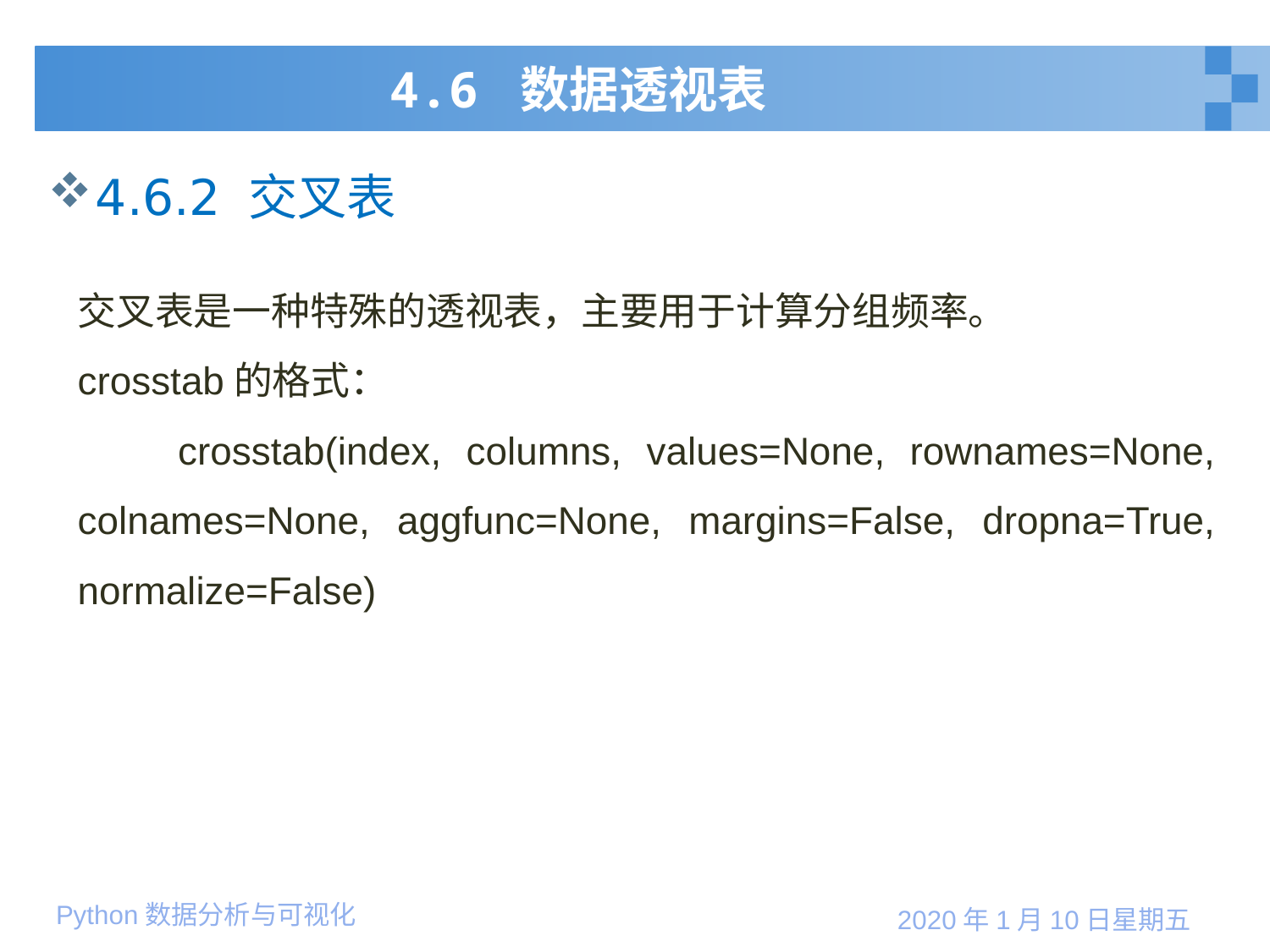

# 4.6 数据透视表
4.6.2 交叉表
交叉表是一种特殊的透视表，主要用于计算分组频率。
crosstab的格式：
    crosstab(index, columns, values=None, rownames=None, colnames=None, aggfunc=None, margins=False, dropna=True, normalize=False)
2020年1月10日星期五